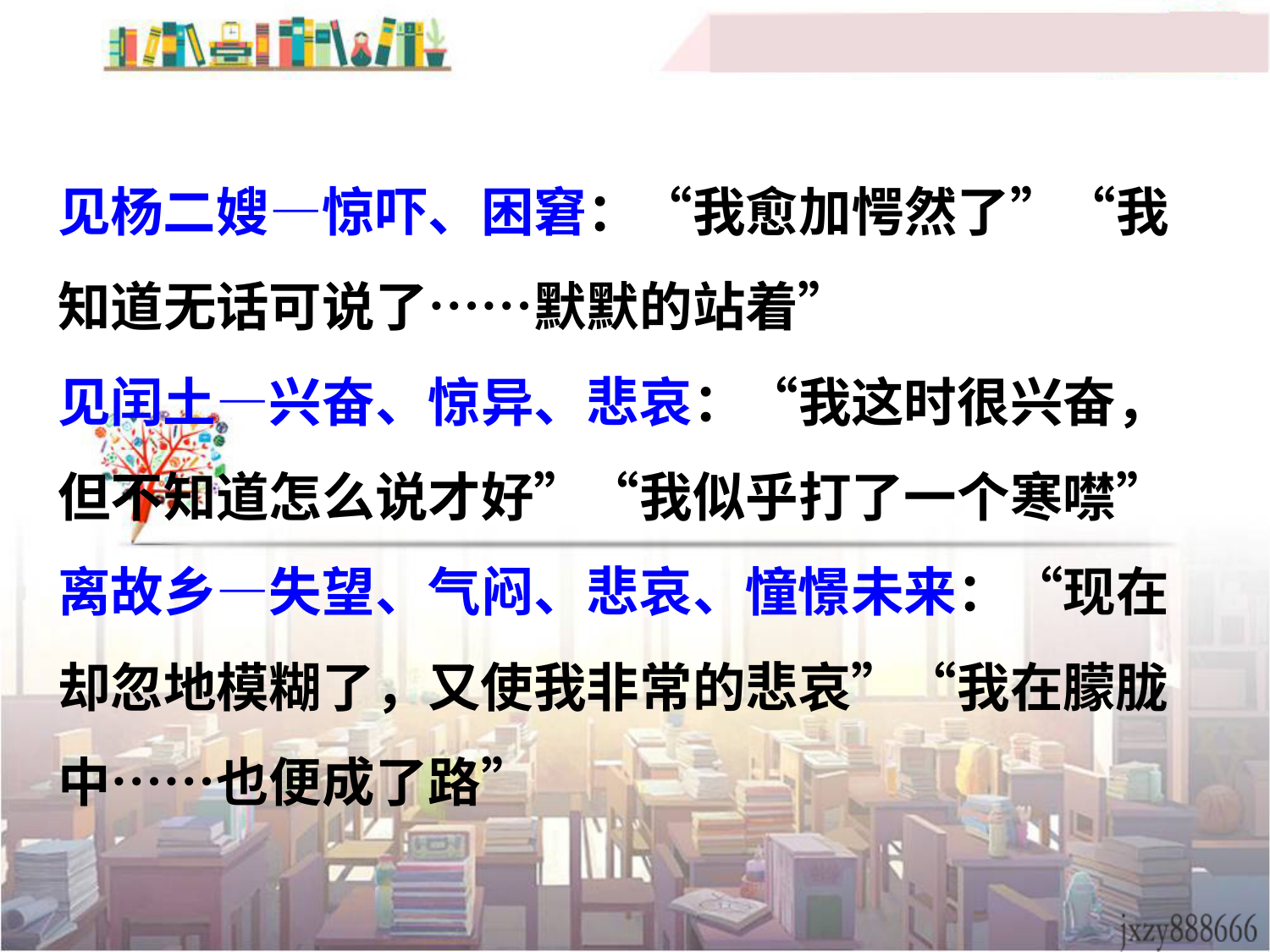

见杨二嫂—惊吓、困窘：“我愈加愕然了”“我知道无话可说了……默默的站着”
见闰土—兴奋、惊异、悲哀：“我这时很兴奋，但不知道怎么说才好”“我似乎打了一个寒噤”
离故乡—失望、气闷、悲哀、憧憬未来：“现在却忽地模糊了，又使我非常的悲哀”“我在朦胧中……也便成了路”